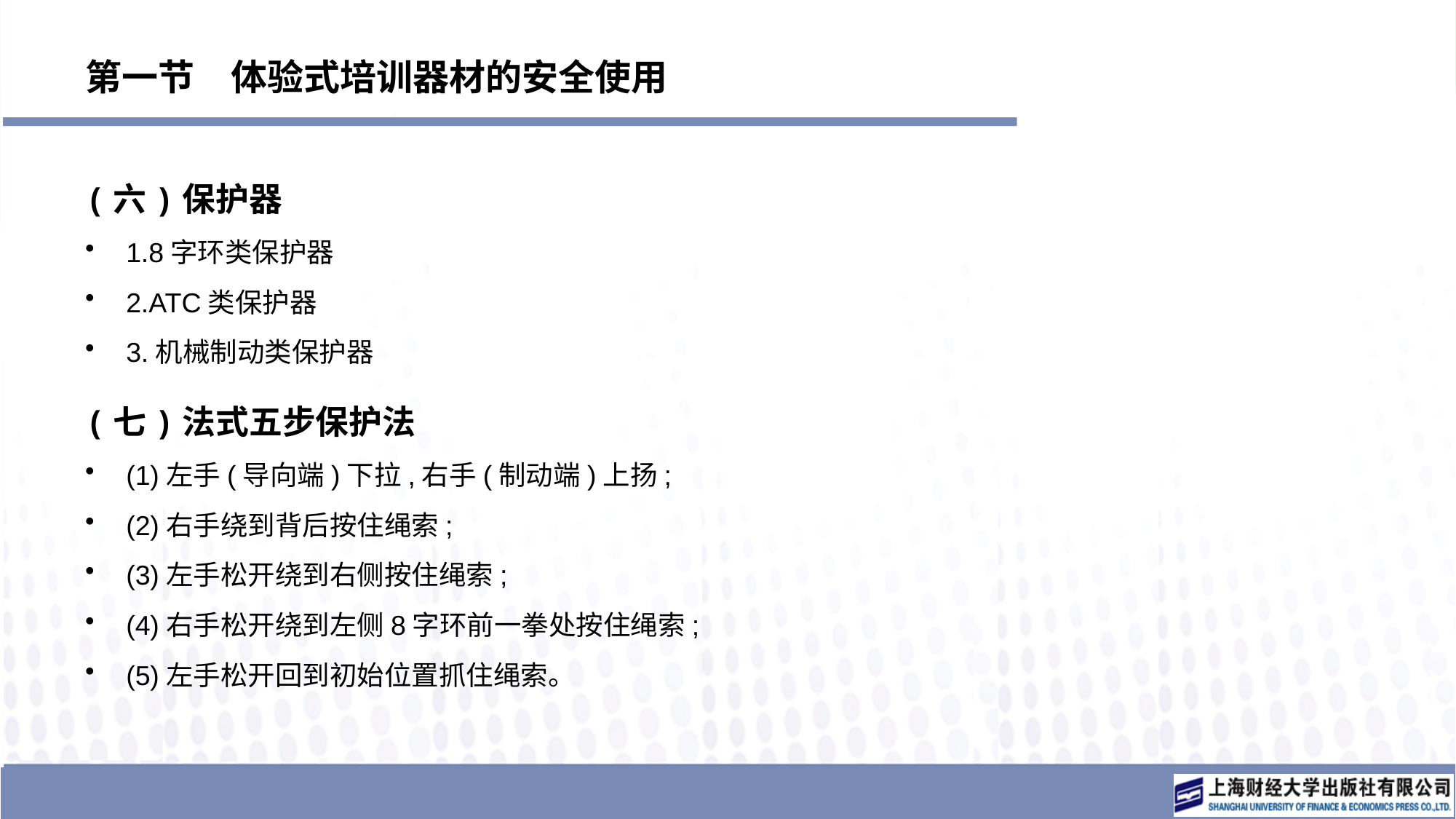

# 第一节　体验式培训器材的安全使用
(六)保护器
1.8字环类保护器
2.ATC类保护器
3.机械制动类保护器
(七)法式五步保护法
(1)左手(导向端)下拉,右手(制动端)上扬;
(2)右手绕到背后按住绳索;
(3)左手松开绕到右侧按住绳索;
(4)右手松开绕到左侧8字环前一拳处按住绳索;
(5)左手松开回到初始位置抓住绳索。